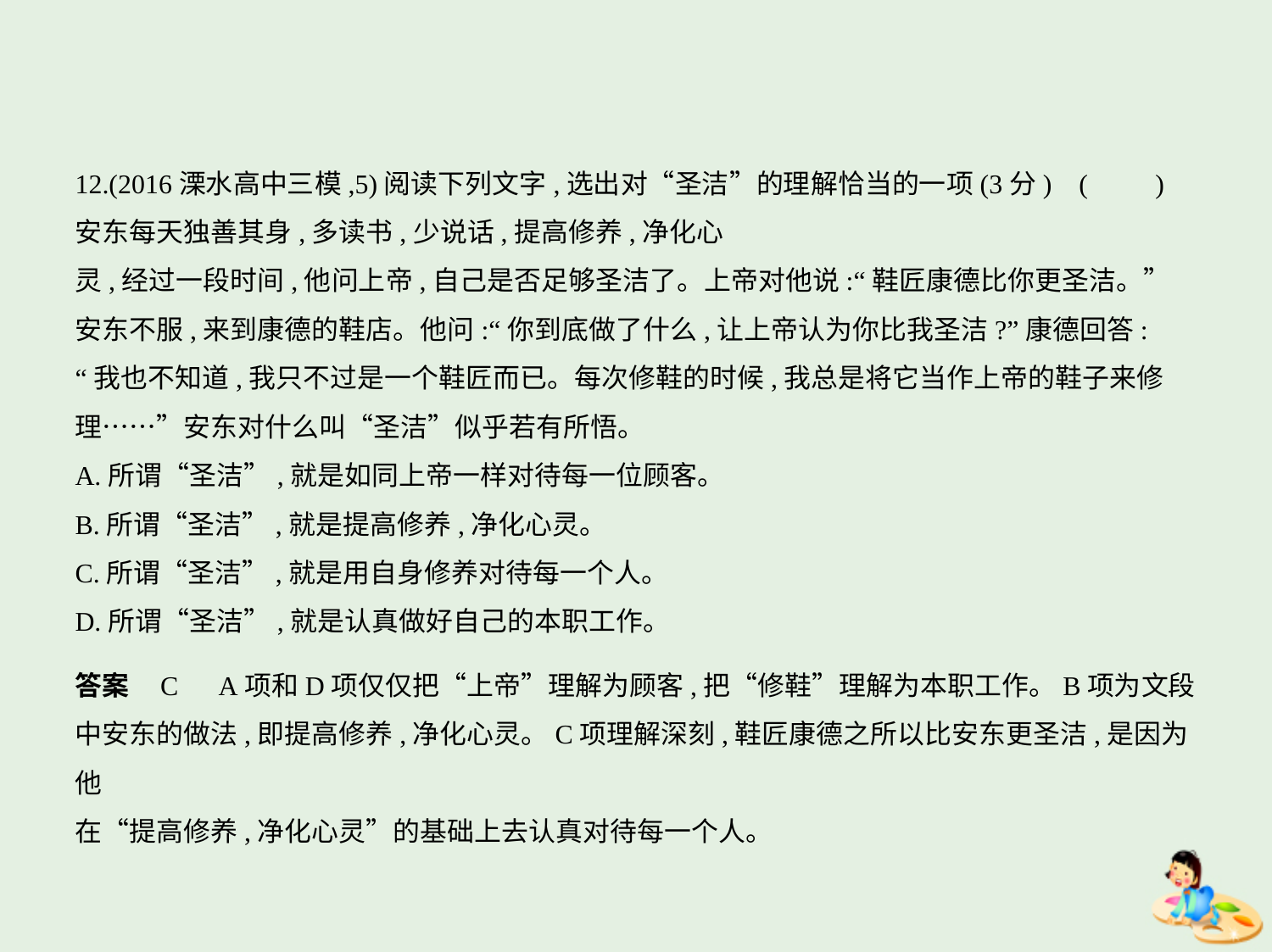

12.(2016溧水高中三模,5)阅读下列文字,选出对“圣洁”的理解恰当的一项(3分) (　　)
安东每天独善其身,多读书,少说话,提高修养,净化心
灵,经过一段时间,他问上帝,自己是否足够圣洁了。上帝对他说:“鞋匠康德比你更圣洁。”
安东不服,来到康德的鞋店。他问:“你到底做了什么,让上帝认为你比我圣洁?”康德回答:
“我也不知道,我只不过是一个鞋匠而已。每次修鞋的时候,我总是将它当作上帝的鞋子来修
理……”安东对什么叫“圣洁”似乎若有所悟。
A.所谓“圣洁”,就是如同上帝一样对待每一位顾客。
B.所谓“圣洁”,就是提高修养,净化心灵。
C.所谓“圣洁”,就是用自身修养对待每一个人。
D.所谓“圣洁”,就是认真做好自己的本职工作。
答案    C　A项和D项仅仅把“上帝”理解为顾客,把“修鞋”理解为本职工作。B项为文段
中安东的做法,即提高修养,净化心灵。C项理解深刻,鞋匠康德之所以比安东更圣洁,是因为他
在“提高修养,净化心灵”的基础上去认真对待每一个人。